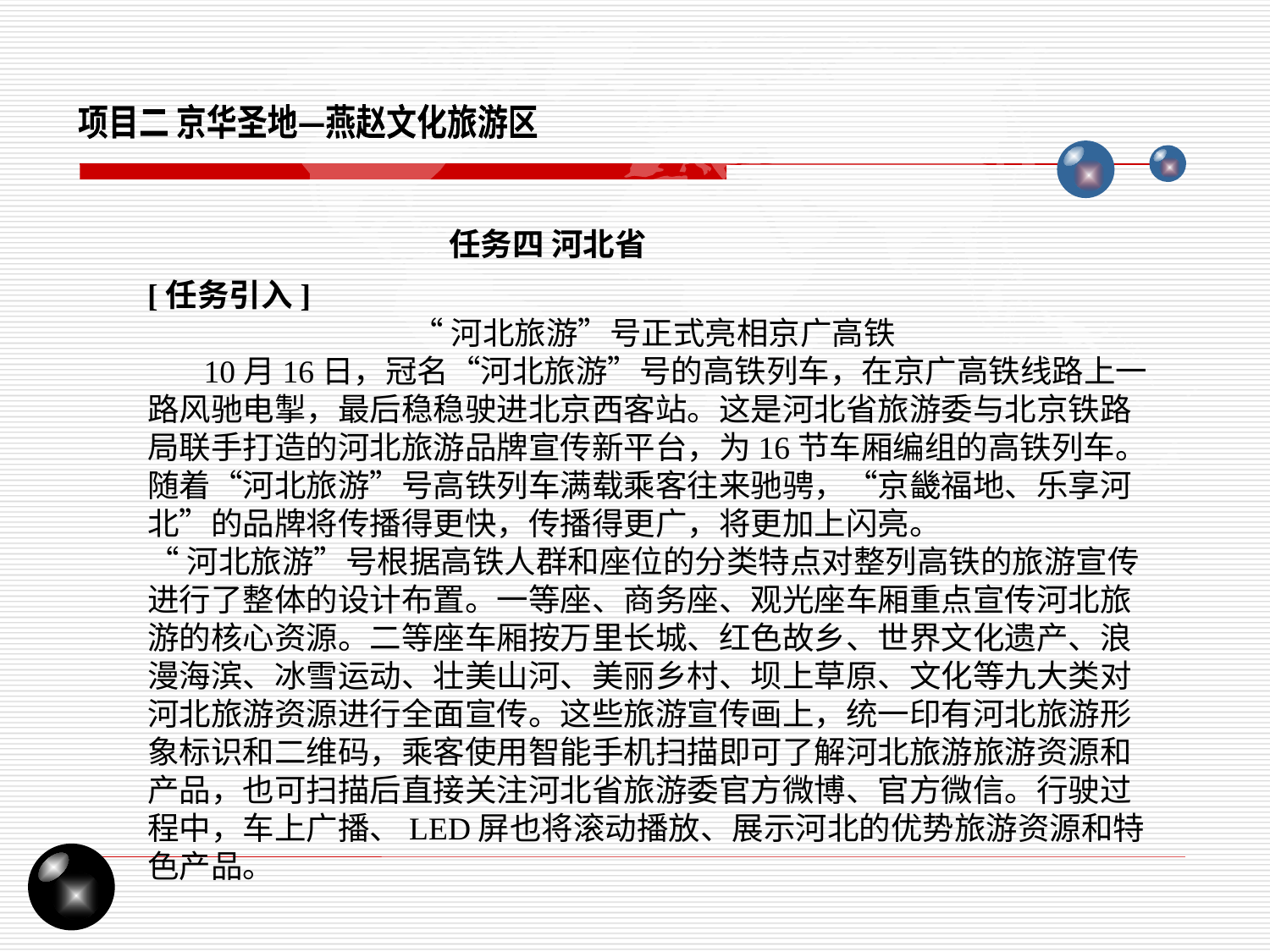

项目二 京华圣地—燕赵文化旅游区
任务四 河北省
[任务引入]
“河北旅游”号正式亮相京广高铁
       10月16日，冠名“河北旅游”号的高铁列车，在京广高铁线路上一路风驰电掣，最后稳稳驶进北京西客站。这是河北省旅游委与北京铁路局联手打造的河北旅游品牌宣传新平台，为16节车厢编组的高铁列车。随着“河北旅游”号高铁列车满载乘客往来驰骋，“京畿福地、乐享河北”的品牌将传播得更快，传播得更广，将更加上闪亮。
“河北旅游”号根据高铁人群和座位的分类特点对整列高铁的旅游宣传进行了整体的设计布置。一等座、商务座、观光座车厢重点宣传河北旅游的核心资源。二等座车厢按万里长城、红色故乡、世界文化遗产、浪漫海滨、冰雪运动、壮美山河、美丽乡村、坝上草原、文化等九大类对河北旅游资源进行全面宣传。这些旅游宣传画上，统一印有河北旅游形象标识和二维码，乘客使用智能手机扫描即可了解河北旅游旅游资源和产品，也可扫描后直接关注河北省旅游委官方微博、官方微信。行驶过程中，车上广播、LED屏也将滚动播放、展示河北的优势旅游资源和特色产品。